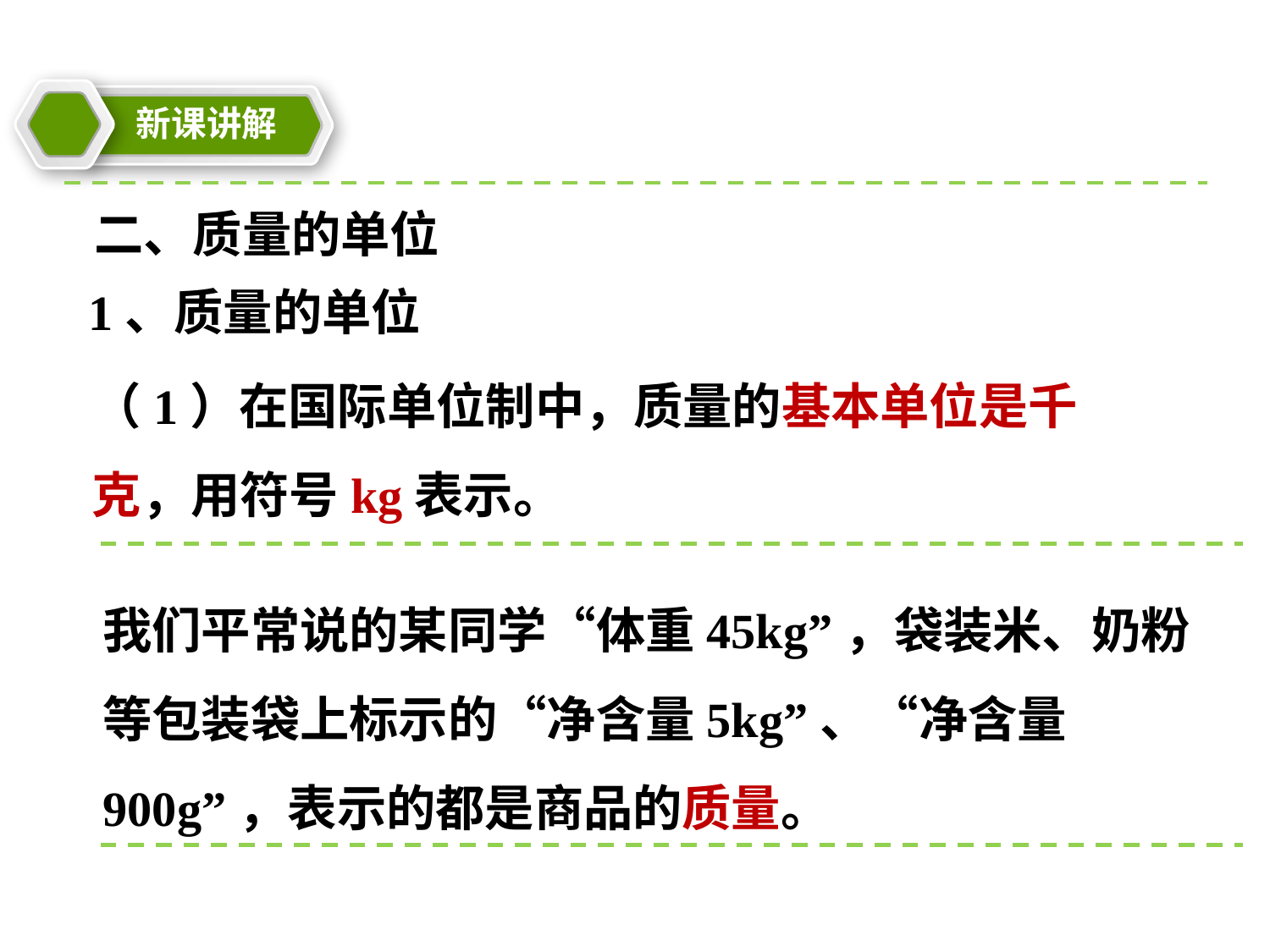

新课讲解
教学目标
二、质量的单位
1、质量的单位
（1）在国际单位制中，质量的基本单位是千克，用符号kg表示。
我们平常说的某同学“体重45kg”，袋装米、奶粉等包装袋上标示的“净含量5kg”、“净含量900g”，表示的都是商品的质量。